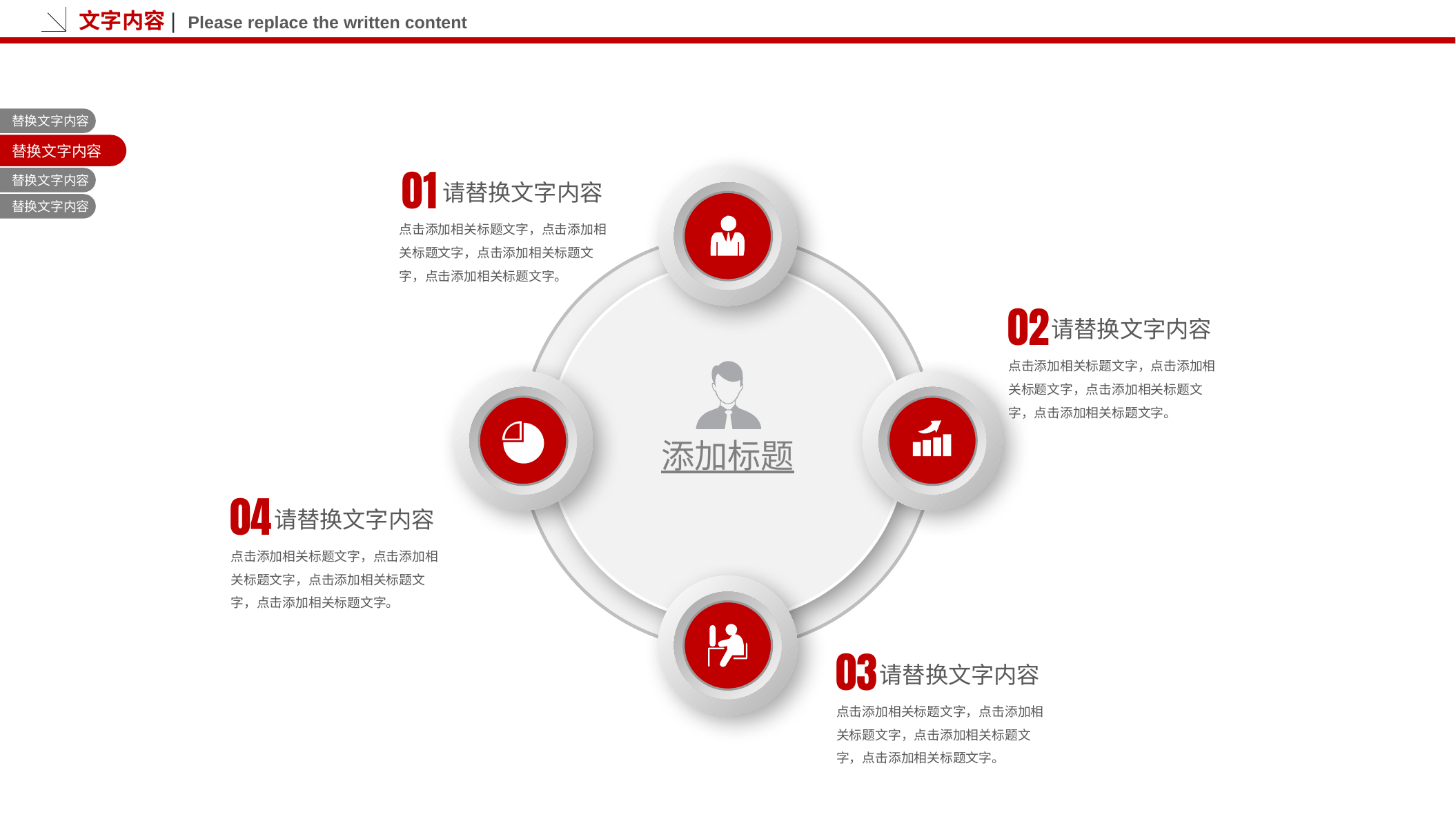

文字内容|  Please replace the written content

替换文字内容

替换文字内容
01
请替换文字内容
点击添加相关标题文字，点击添加相关标题文字，点击添加相关标题文字，点击添加相关标题文字。

替换文字内容

替换文字内容

02
请替换文字内容
点击添加相关标题文字，点击添加相关标题文字，点击添加相关标题文字，点击添加相关标题文字。

添加标题
04
请替换文字内容
点击添加相关标题文字，点击添加相关标题文字，点击添加相关标题文字，点击添加相关标题文字。

03
请替换文字内容
点击添加相关标题文字，点击添加相关标题文字，点击添加相关标题文字，点击添加相关标题文字。